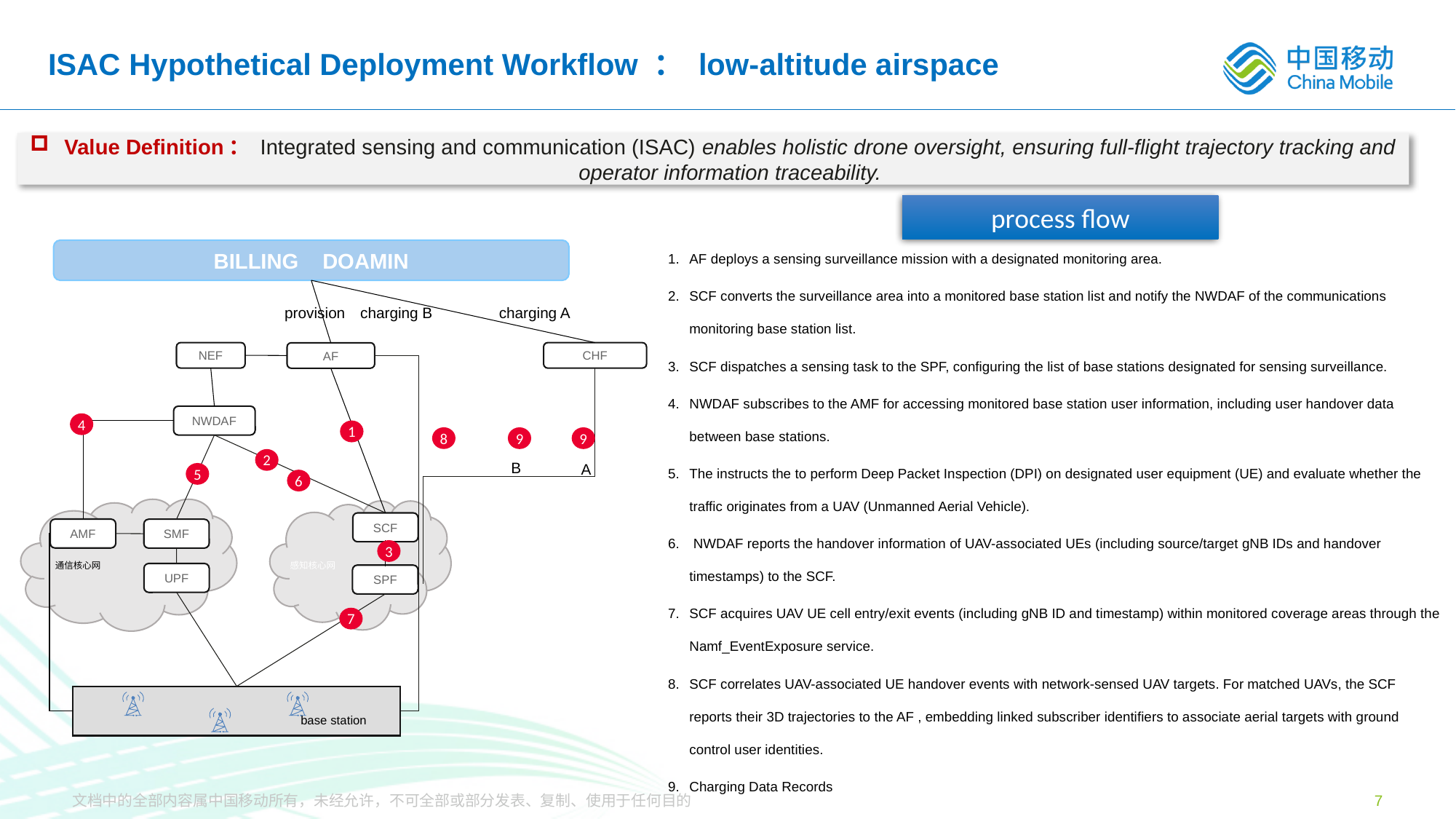

# ISAC Hypothetical Deployment Workflow ： low-altitude airspace
Value Definition： Integrated sensing and communication (ISAC) enables holistic drone oversight, ensuring full-flight trajectory tracking and operator information traceability.
 process flow
AF deploys a sensing surveillance mission with a designated monitoring area.
SCF converts the surveillance area into a monitored base station list and notify the NWDAF of the communications monitoring base station list.
SCF dispatches a sensing task to the SPF, configuring the list of base stations designated for sensing surveillance.
NWDAF subscribes to the AMF for accessing monitored base station user information, including user handover data between base stations.
The instructs the to perform Deep Packet Inspection (DPI) on designated user equipment (UE) and evaluate whether the traffic originates from a UAV (Unmanned Aerial Vehicle).
 NWDAF reports the handover information of UAV-associated UEs (including source/target gNB IDs and handover timestamps) to the SCF.
SCF acquires UAV UE cell entry/exit events (including gNB ID and timestamp) within monitored coverage areas through the Namf_EventExposure service.
SCF correlates UAV-associated UE handover events with network-sensed UAV targets. For matched UAVs, the SCF reports their 3D trajectories to the AF , embedding linked subscriber identifiers to associate aerial targets with ground control user identities.
Charging Data Records
BILLING    DOAMIN
provision
charging B
charging A
NEF
CHF
AF
NWDAF
4
1
8
9
9
2
B
A
5
6

SCF
AMF
SMF
3
通信核心网
感知核心网
UPF
SPF
7

base station